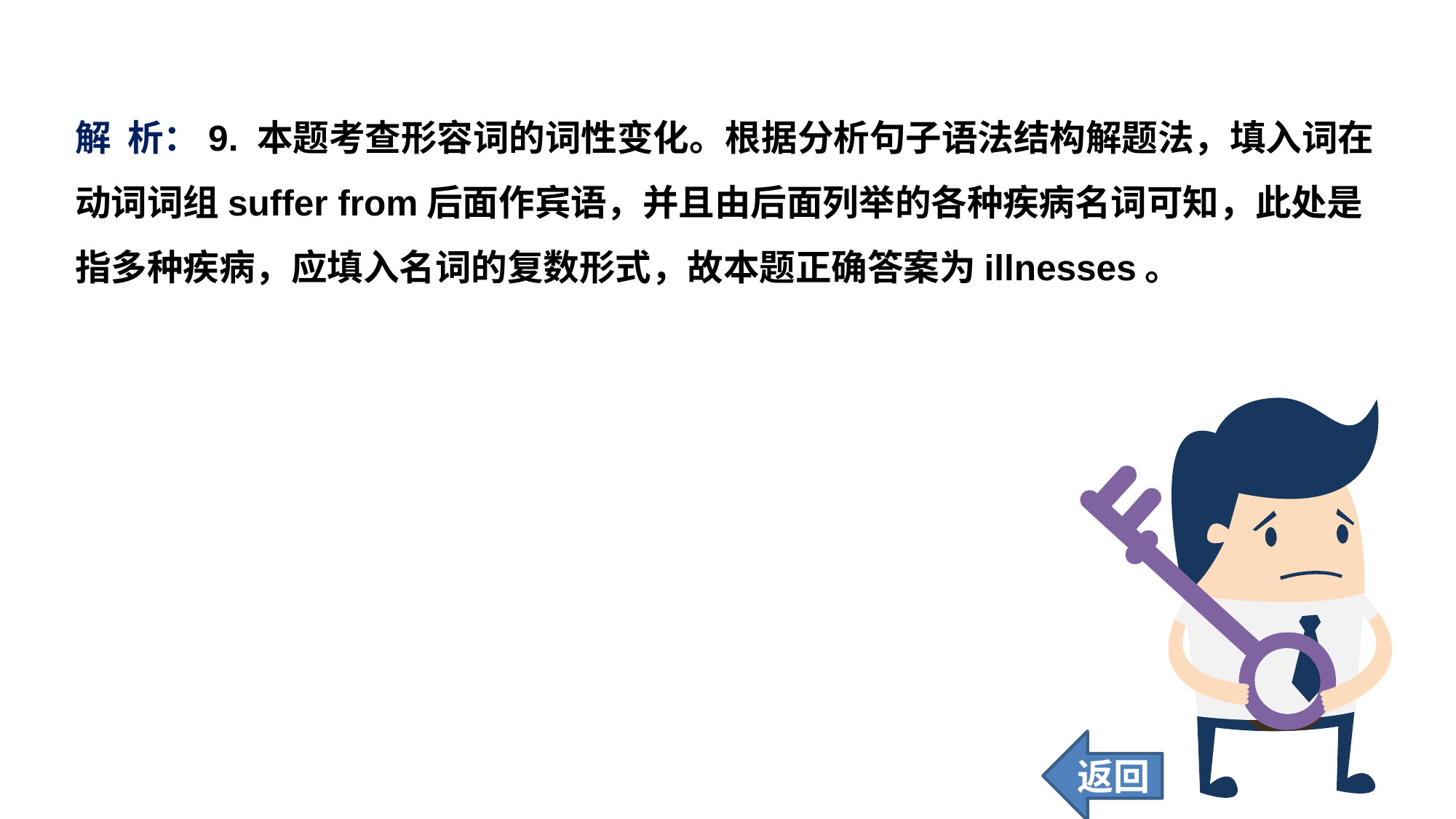

解  析：9. 本题考查形容词的词性变化。根据分析句子语法结构解题法，填入词在动词词组suffer from后面作宾语，并且由后面列举的各种疾病名词可知，此处是指多种疾病，应填入名词的复数形式，故本题正确答案为illnesses。

返回
180